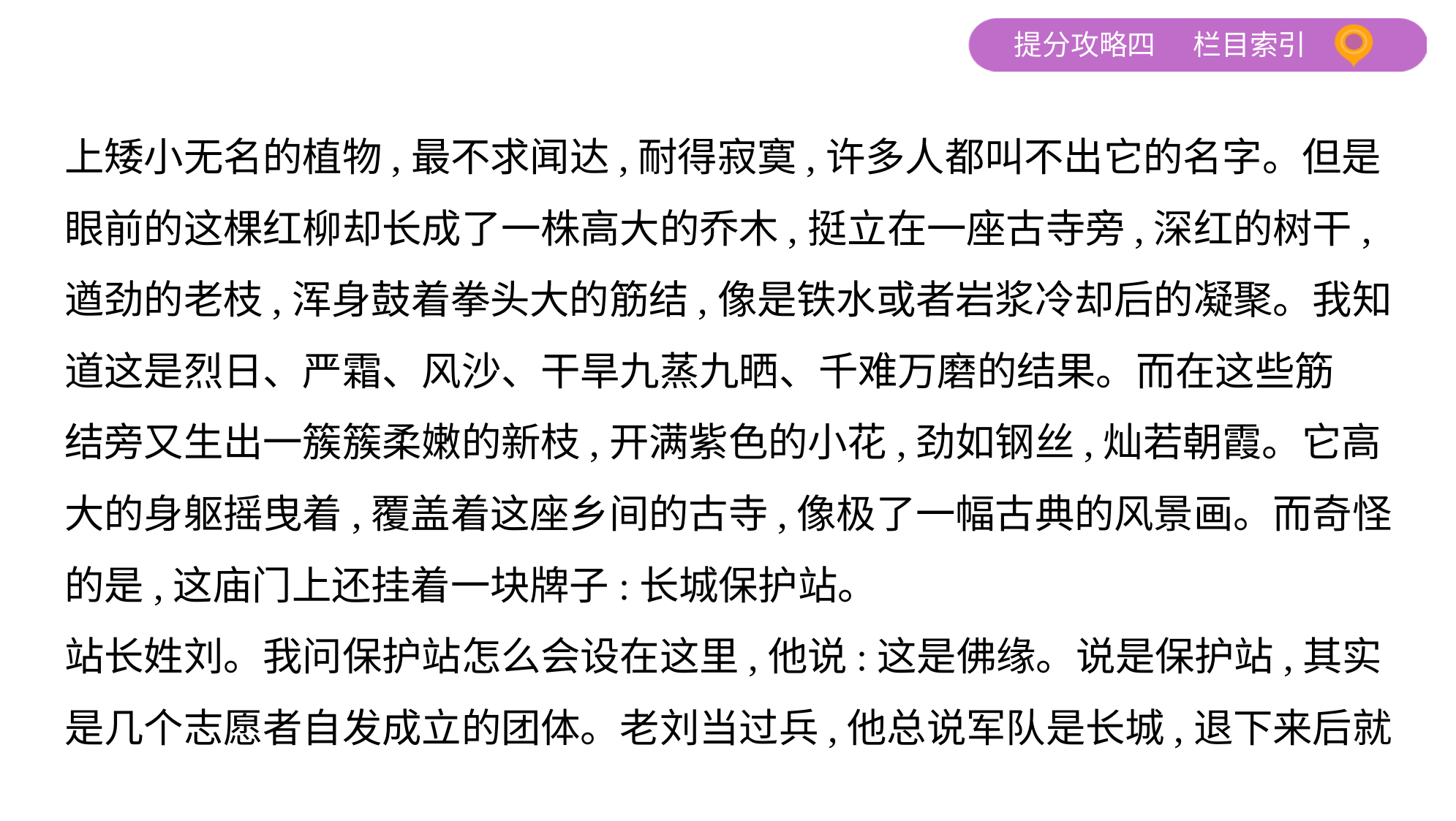

上矮小无名的植物,最不求闻达,耐得寂寞,许多人都叫不出它的名字。但是
眼前的这棵红柳却长成了一株高大的乔木,挺立在一座古寺旁,深红的树干,
遒劲的老枝,浑身鼓着拳头大的筋结,像是铁水或者岩浆冷却后的凝聚。我知
道这是烈日、严霜、风沙、干旱九蒸九晒、千难万磨的结果。而在这些筋
结旁又生出一簇簇柔嫩的新枝,开满紫色的小花,劲如钢丝,灿若朝霞。它高
大的身躯摇曳着,覆盖着这座乡间的古寺,像极了一幅古典的风景画。而奇怪
的是,这庙门上还挂着一块牌子:长城保护站。
站长姓刘。我问保护站怎么会设在这里,他说:这是佛缘。说是保护站,其实
是几个志愿者自发成立的团体。老刘当过兵,他总说军队是长城,退下来后就